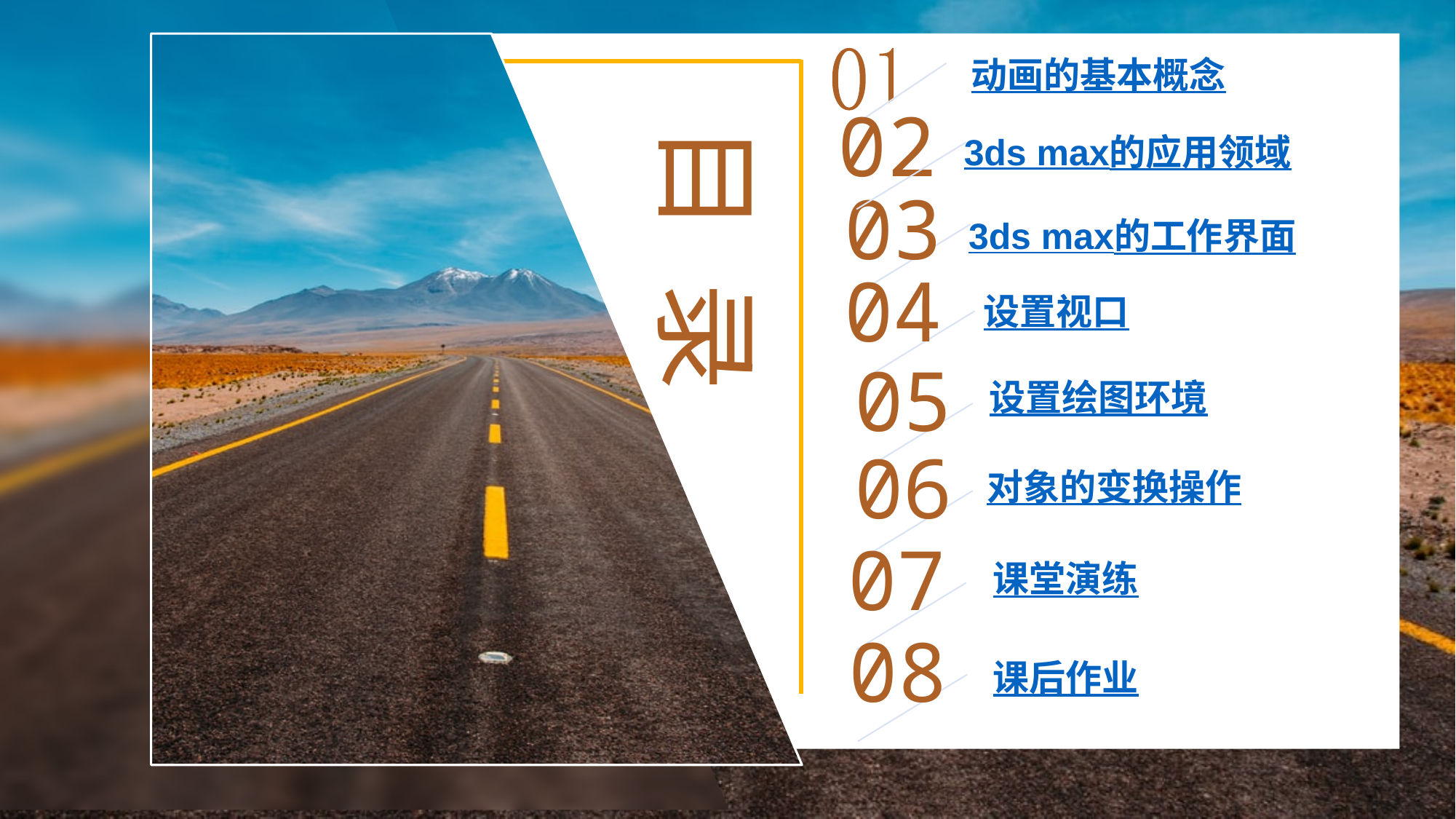

动画的基本概念

02
3ds max的应用领域
03
3ds max的工作界面
04
设置视口
05
设置绘图环境
06
对象的变换操作
07
课堂演练
08
课后作业